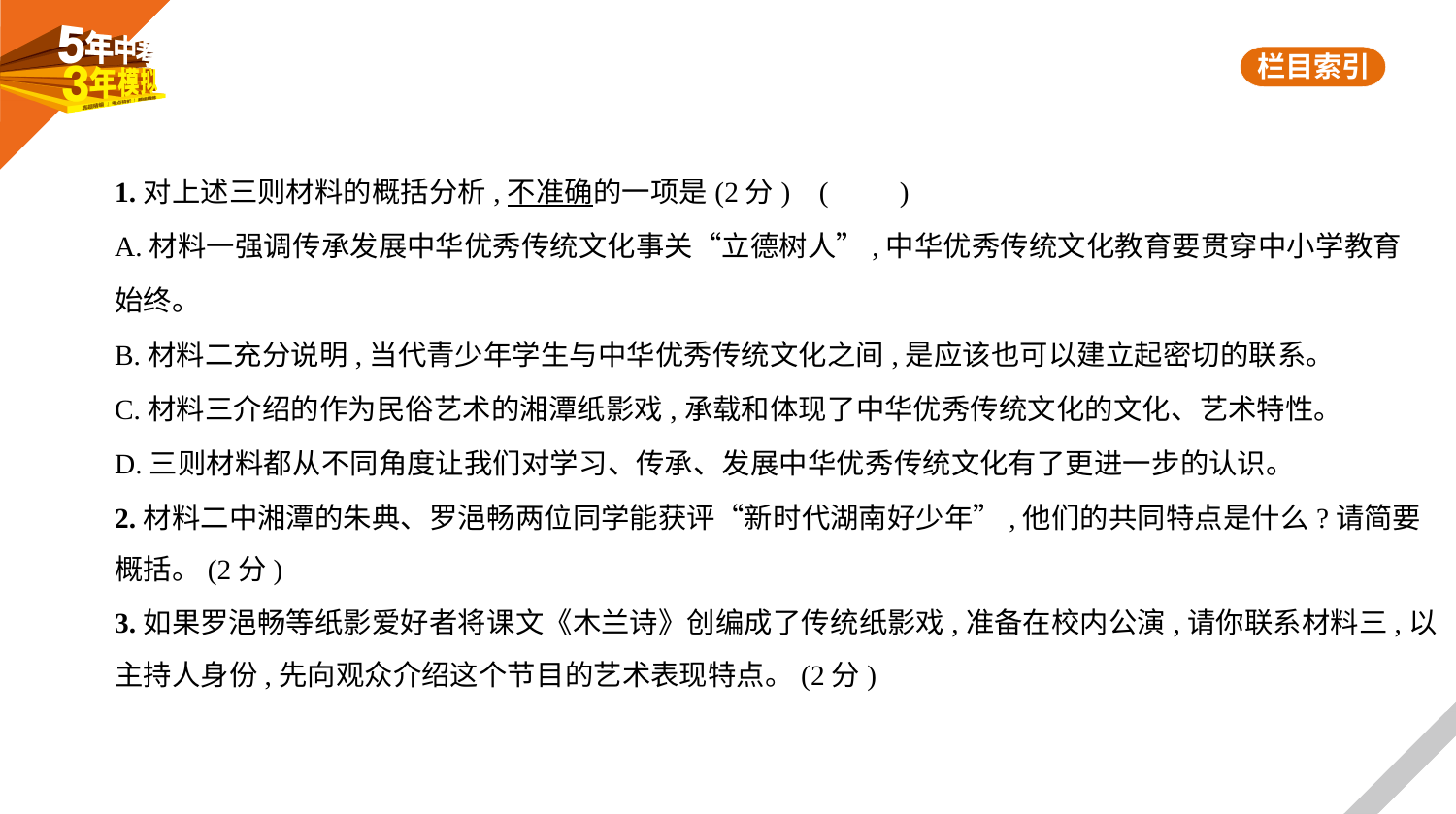

1.对上述三则材料的概括分析,不准确的一项是(2分) (　　)
A.材料一强调传承发展中华优秀传统文化事关“立德树人”,中华优秀传统文化教育要贯穿中小学教育
始终。
B.材料二充分说明,当代青少年学生与中华优秀传统文化之间,是应该也可以建立起密切的联系。
C.材料三介绍的作为民俗艺术的湘潭纸影戏,承载和体现了中华优秀传统文化的文化、艺术特性。
D.三则材料都从不同角度让我们对学习、传承、发展中华优秀传统文化有了更进一步的认识。
2.材料二中湘潭的朱典、罗浥畅两位同学能获评“新时代湖南好少年”,他们的共同特点是什么?请简要
概括。(2分)
3.如果罗浥畅等纸影爱好者将课文《木兰诗》创编成了传统纸影戏,准备在校内公演,请你联系材料三,以
主持人身份,先向观众介绍这个节目的艺术表现特点。(2分)